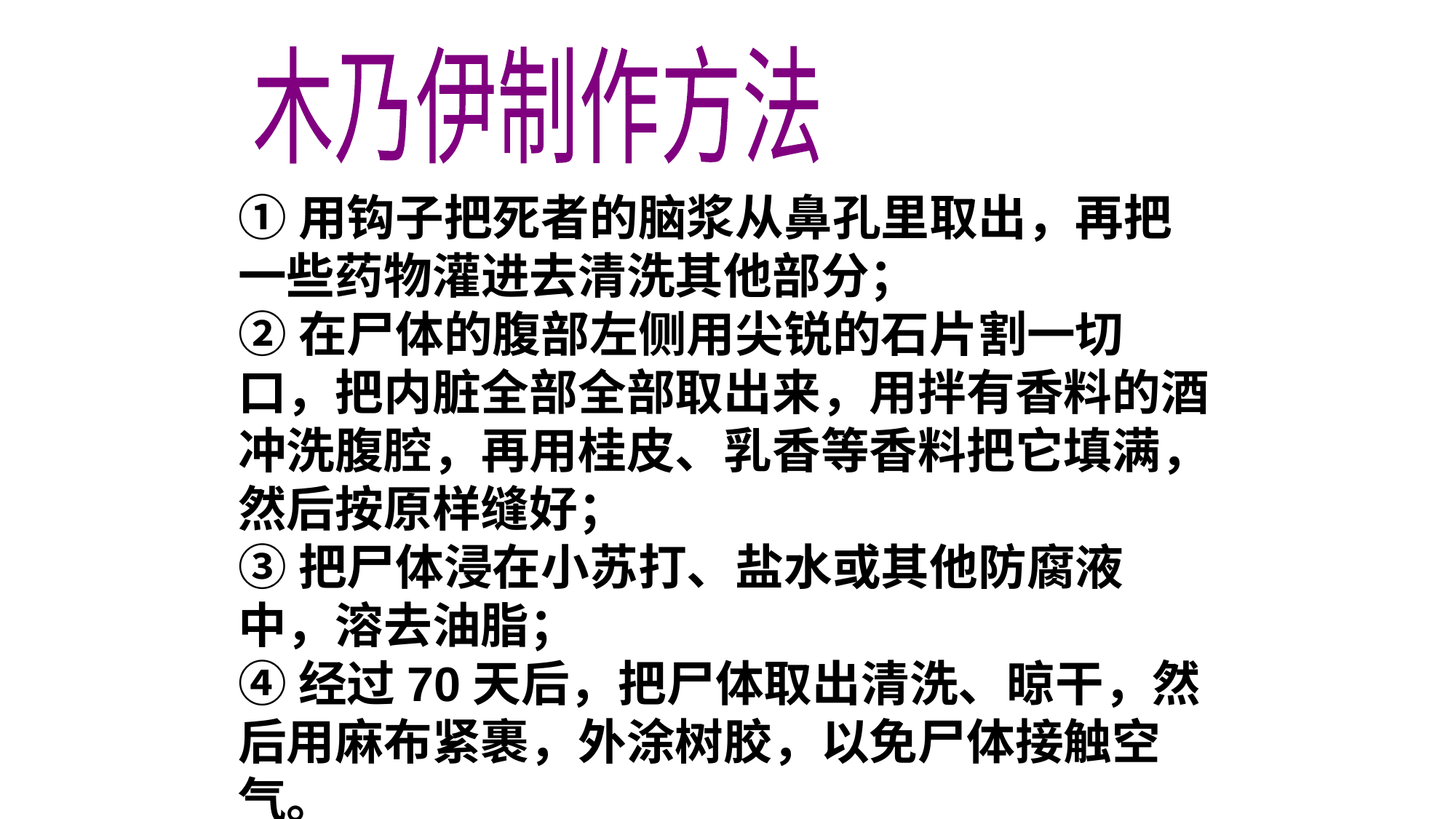

木乃伊制作方法
①用钩子把死者的脑浆从鼻孔里取出，再把一些药物灌进去清洗其他部分；
②在尸体的腹部左侧用尖锐的石片割一切口，把内脏全部全部取出来，用拌有香料的酒冲洗腹腔，再用桂皮、乳香等香料把它填满，然后按原样缝好；
③把尸体浸在小苏打、盐水或其他防腐液中，溶去油脂；
④经过70天后，把尸体取出清洗、晾干，然后用麻布紧裹，外涂树胶，以免尸体接触空气。